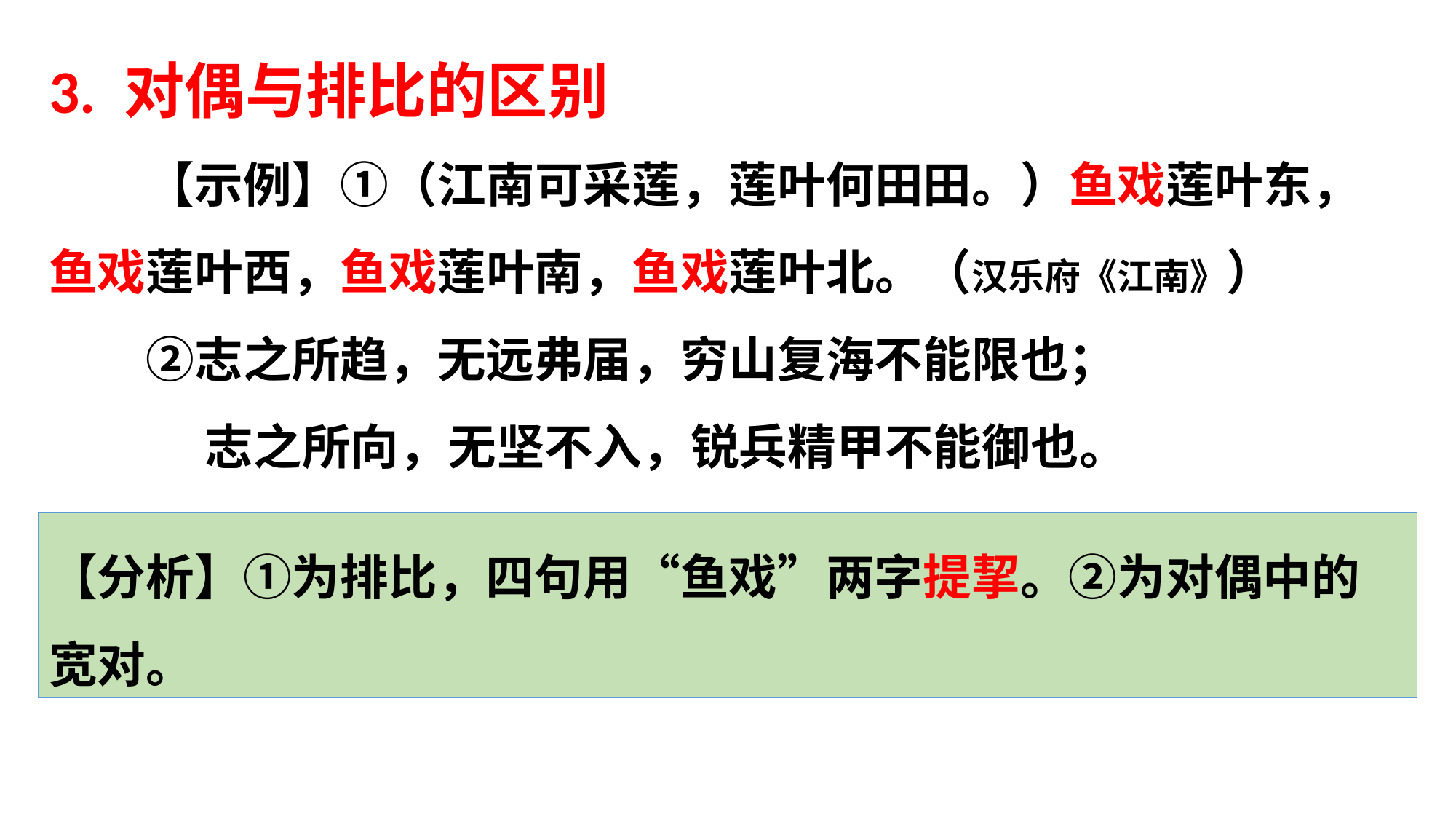

3. 对偶与排比的区别
　　【示例】①（江南可采莲，莲叶何田田。）鱼戏莲叶东，鱼戏莲叶西，鱼戏莲叶南，鱼戏莲叶北。（汉乐府《江南》）
　　②志之所趋，无远弗届，穷山复海不能限也；
             志之所向，无坚不入，锐兵精甲不能御也。
【分析】①为排比，四句用“鱼戏”两字提挈。②为对偶中的宽对。